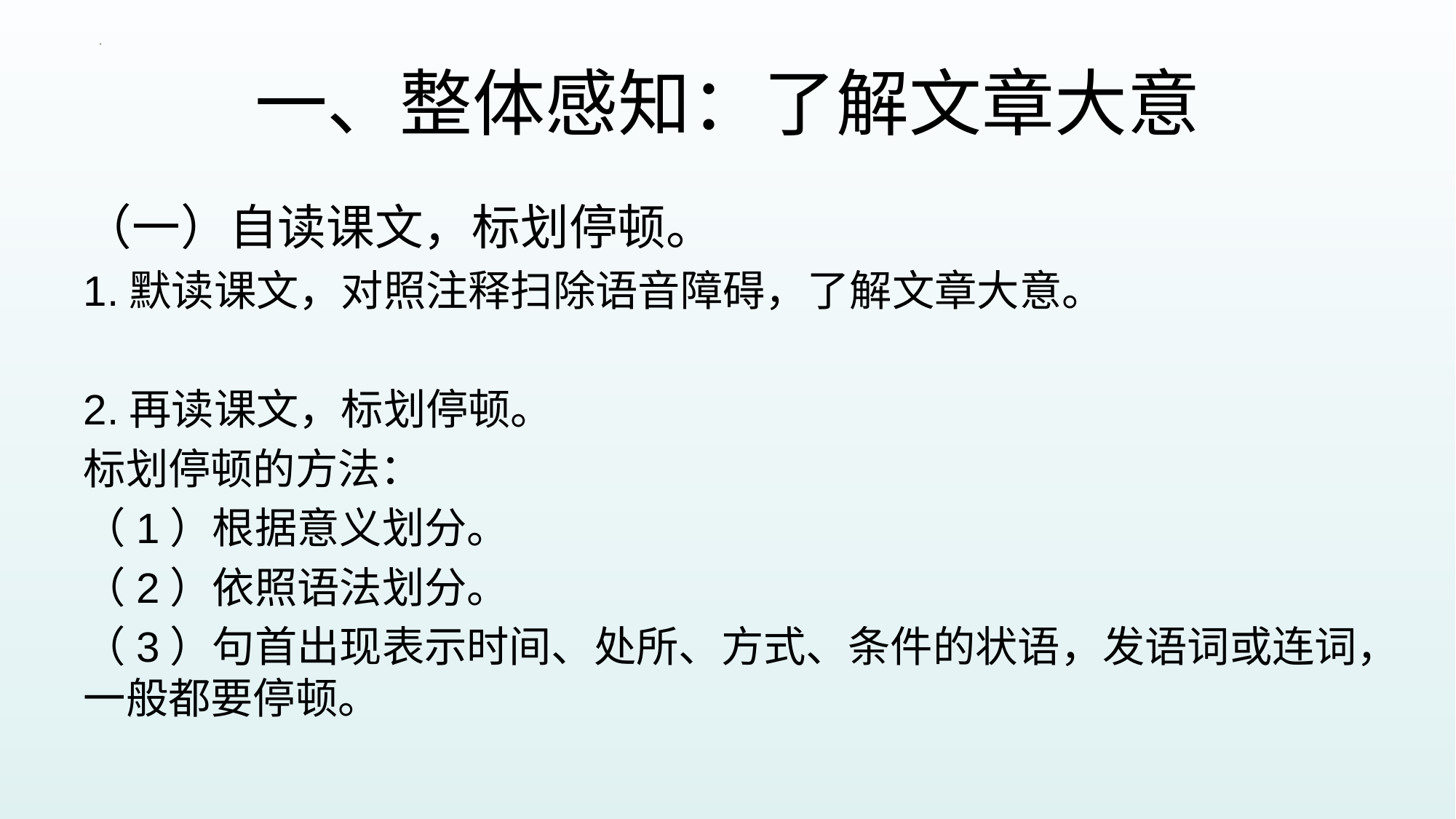

# 一、整体感知：了解文章大意
（一）自读课文，标划停顿。
1.默读课文，对照注释扫除语音障碍，了解文章大意。

2.再读课文，标划停顿。
标划停顿的方法：
（1）根据意义划分。
（2）依照语法划分。
（3）句首出现表示时间、处所、方式、条件的状语，发语词或连词，一般都要停顿。